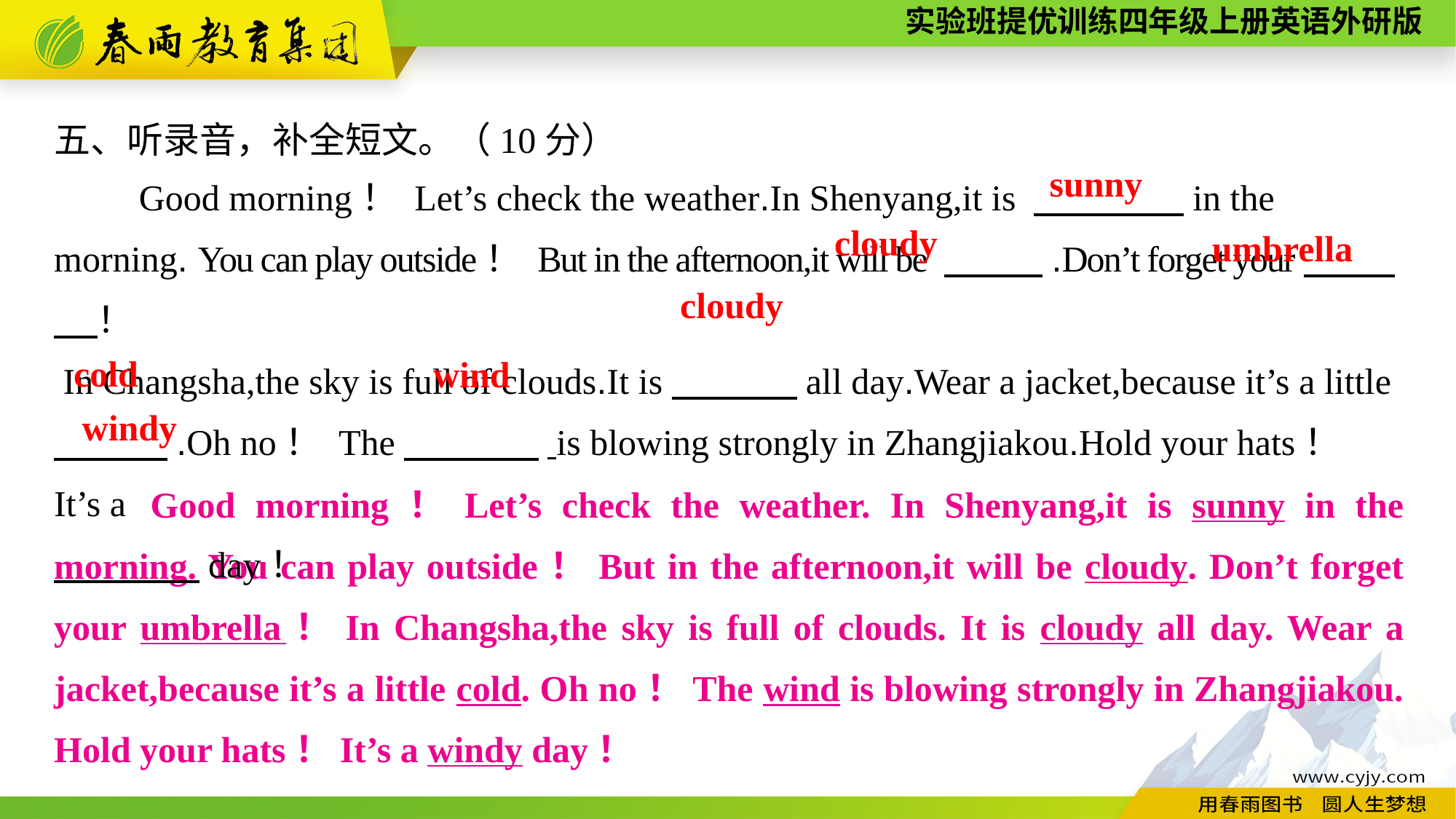

五、听录音，补全短文。（10分）
Good morning！ Let’s check the weather.In Shenyang,it is 　     　　in the morning. You can play outside！ But in the afternoon,it will be 　　    .Don’t forget your　  　  　 ！
 In Changsha,the sky is full of clouds.It is　　  　all day.Wear a jacket,because it’s a little
　   　  .Oh no！ The　            .is blowing strongly in Zhangjiakou.Hold your hats！ It’s a
　　　　day！
sunny
cloudy
umbrella
cloudy
cold
wind
windy
Good morning！Let’s check the weather. In Shenyang,it is sunny in the morning. You can play outside！But in the afternoon,it will be cloudy. Don’t forget your umbrella！In Changsha,the sky is full of clouds. It is cloudy all day. Wear a jacket,because it’s a little cold. Oh no！The wind is blowing strongly in Zhangjiakou. Hold your hats！It’s a windy day！